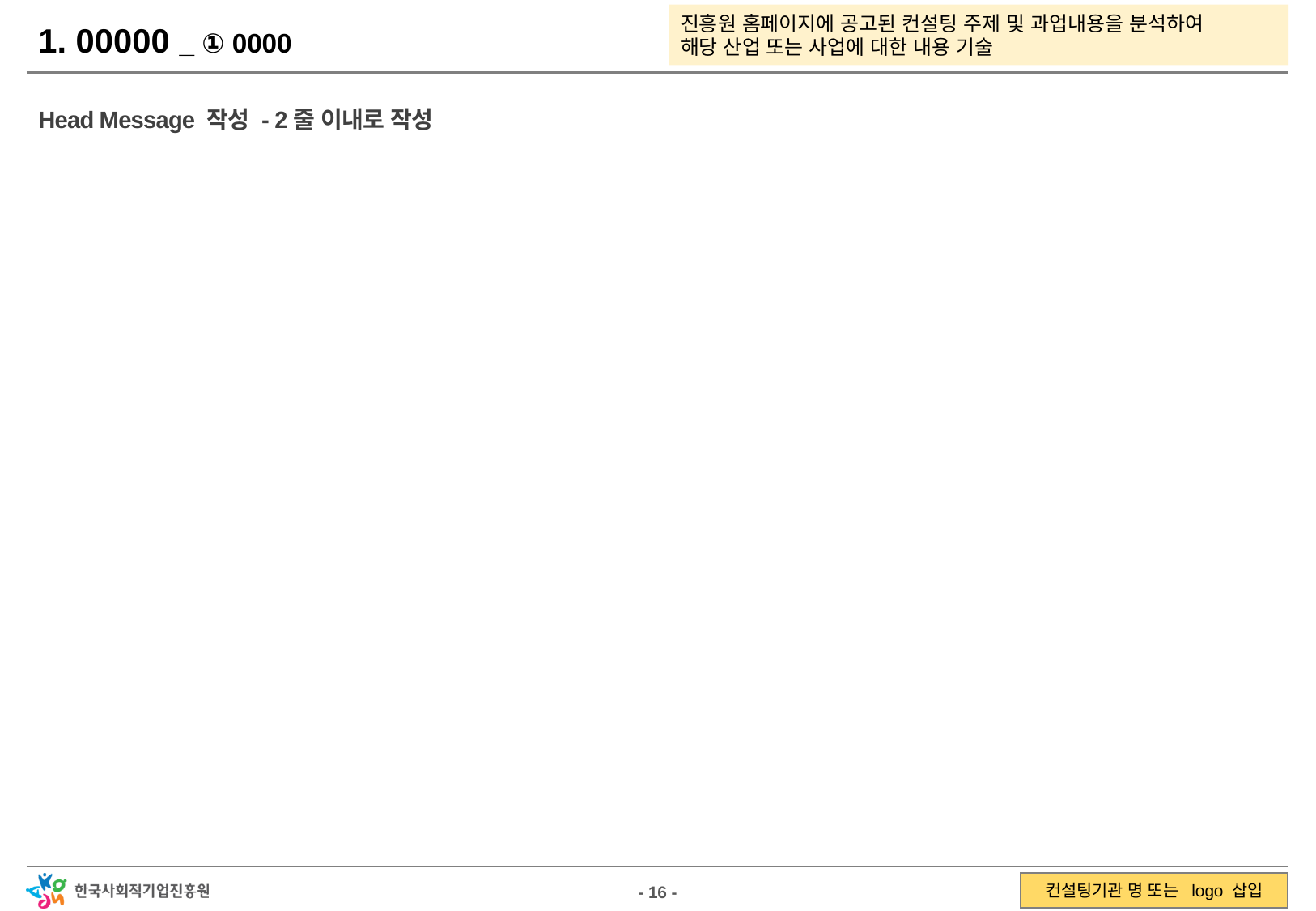

진흥원 홈페이지에 공고된 컨설팅 주제 및 과업내용을 분석하여
해당 산업 또는 사업에 대한 내용 기술
1. 00000 _ ① 0000
Ⅱ. 사업에 대한 이해
Head Message 작성 - 2줄 이내로 작성